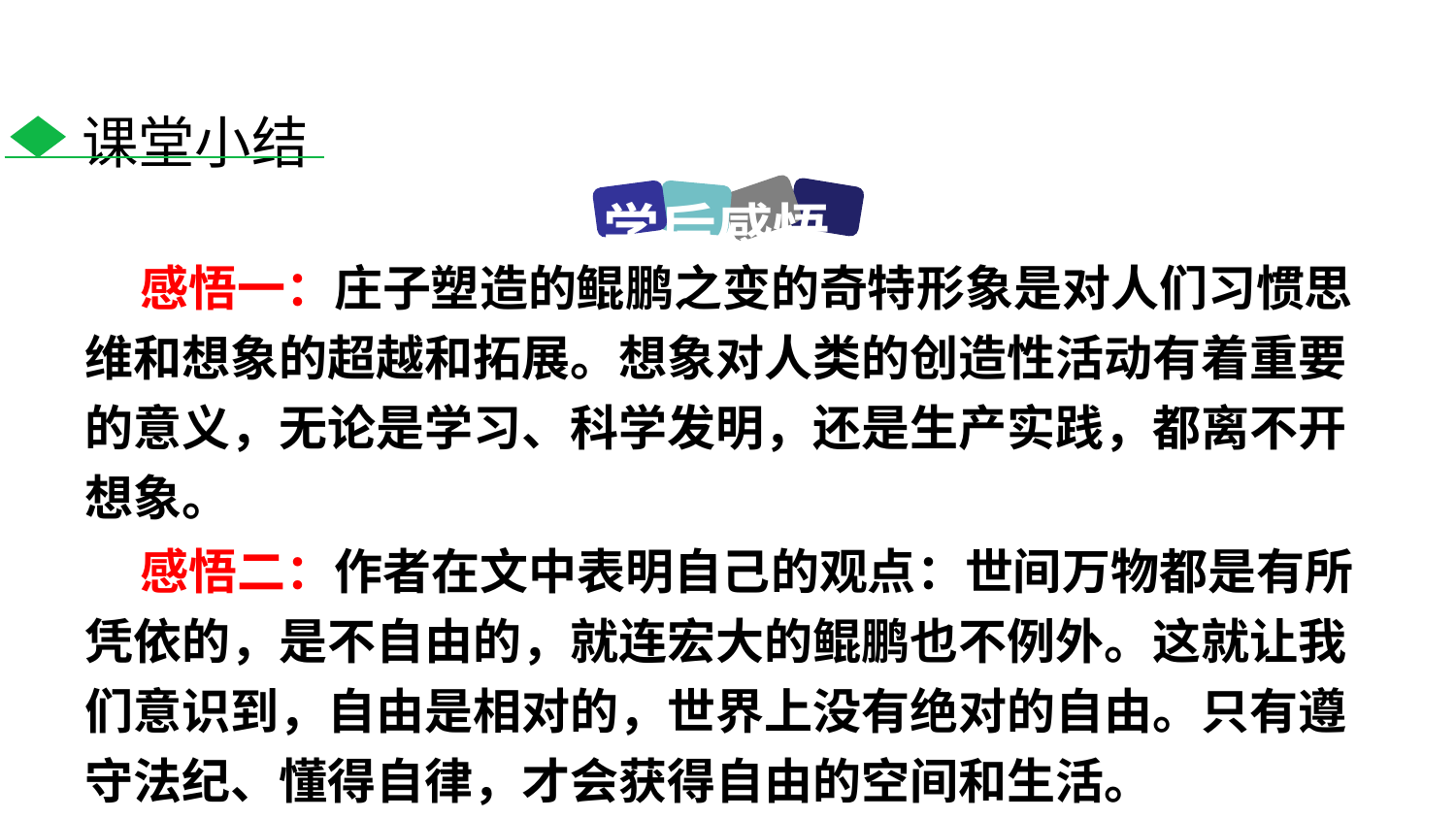

课堂小结

学后感悟

    感悟一：庄子塑造的鲲鹏之变的奇特形象是对人们习惯思维和想象的超越和拓展。想象对人类的创造性活动有着重要的意义，无论是学习、科学发明，还是生产实践，都离不开想象。
    感悟二：作者在文中表明自己的观点：世间万物都是有所凭依的，是不自由的，就连宏大的鲲鹏也不例外。这就让我们意识到，自由是相对的，世界上没有绝对的自由。只有遵守法纪、懂得自律，才会获得自由的空间和生活。